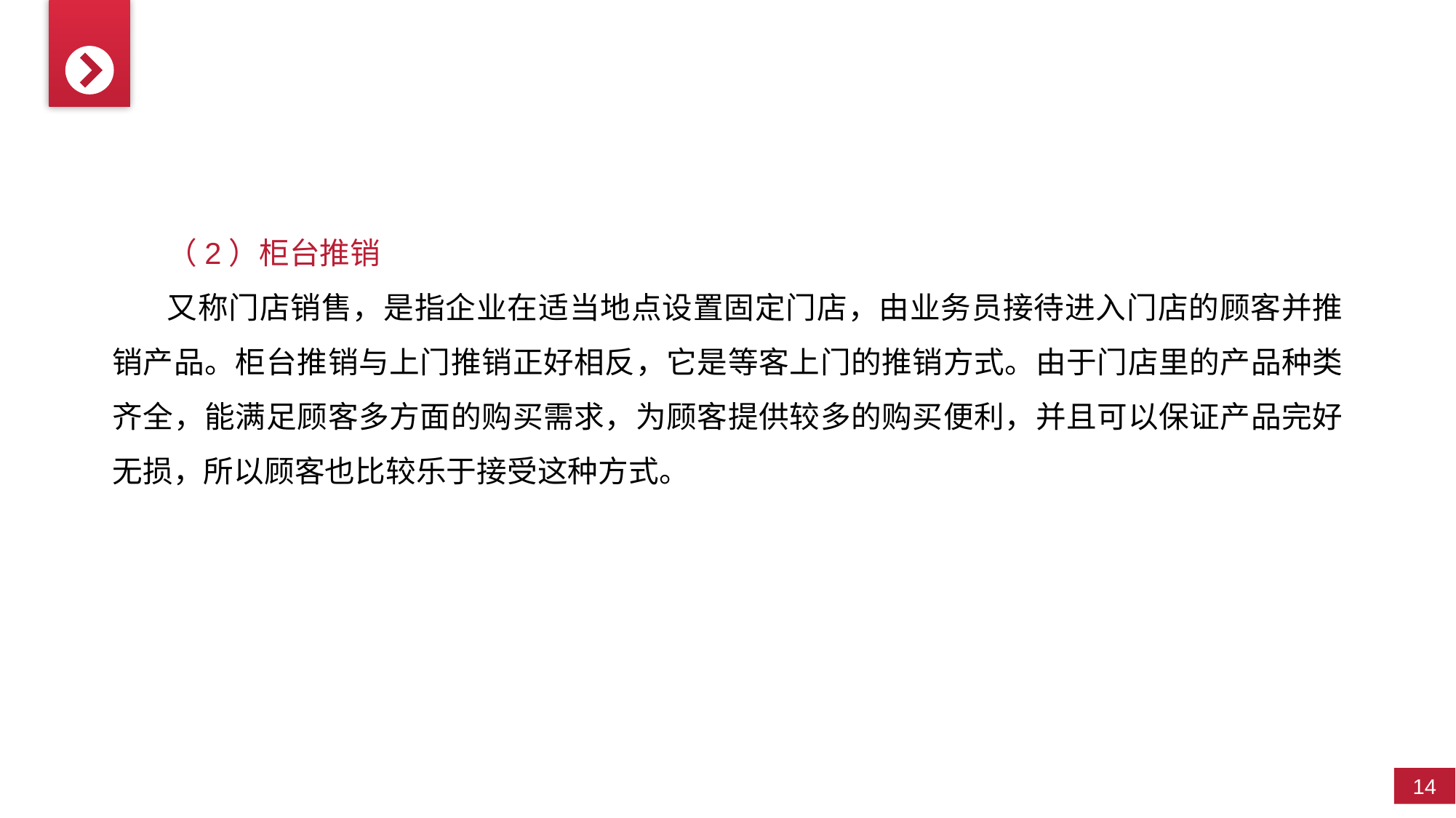

（2）柜台推销
又称门店销售，是指企业在适当地点设置固定门店，由业务员接待进入门店的顾客并推销产品。柜台推销与上门推销正好相反，它是等客上门的推销方式。由于门店里的产品种类齐全，能满足顾客多方面的购买需求，为顾客提供较多的购买便利，并且可以保证产品完好无损，所以顾客也比较乐于接受这种方式。